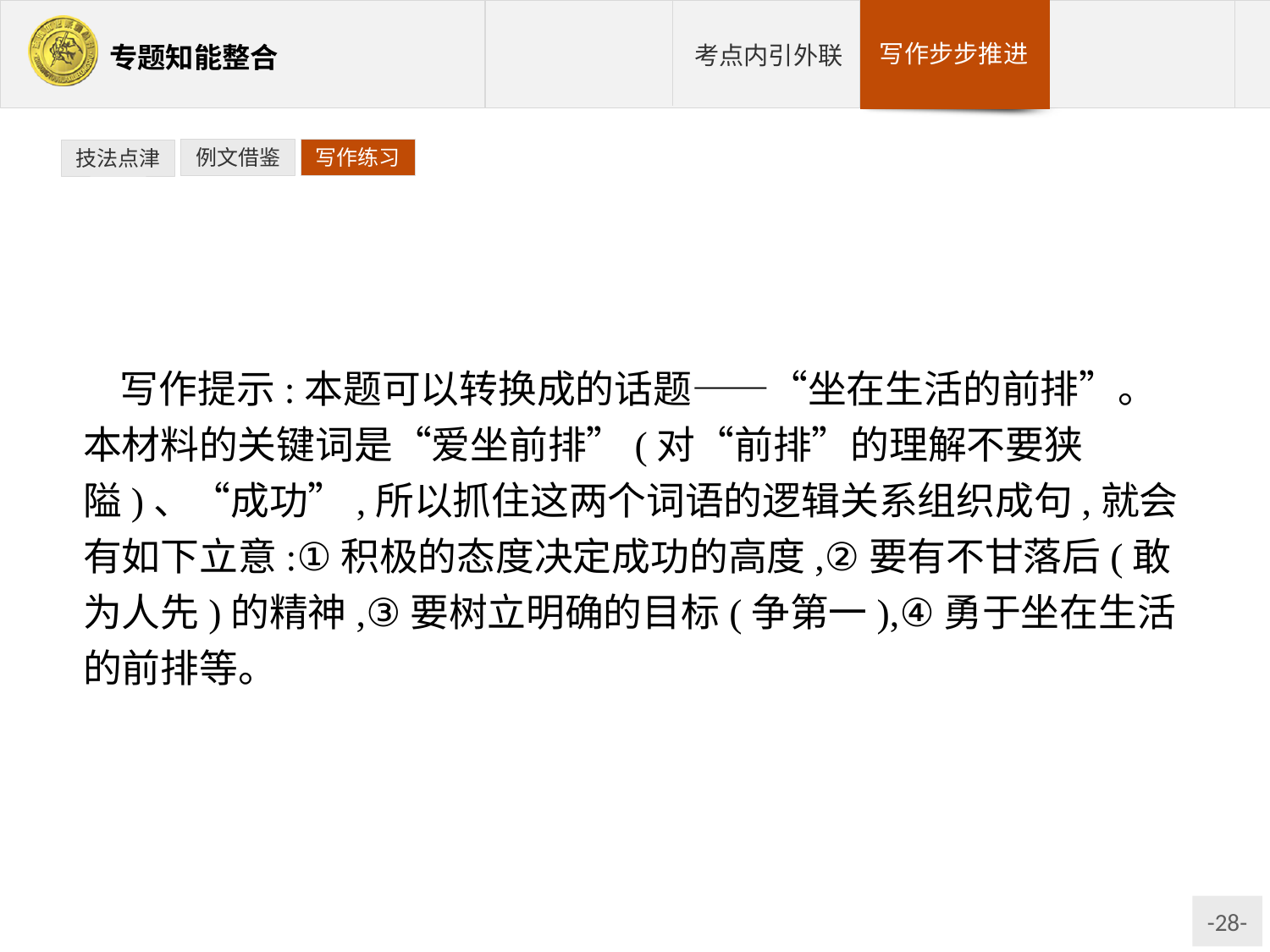

例文借鉴
写作练习
技法点津
写作提示:本题可以转换成的话题——“坐在生活的前排”。本材料的关键词是“爱坐前排”(对“前排”的理解不要狭隘)、“成功”,所以抓住这两个词语的逻辑关系组织成句,就会有如下立意:①积极的态度决定成功的高度,②要有不甘落后(敢为人先)的精神,③要树立明确的目标(争第一),④勇于坐在生活的前排等。